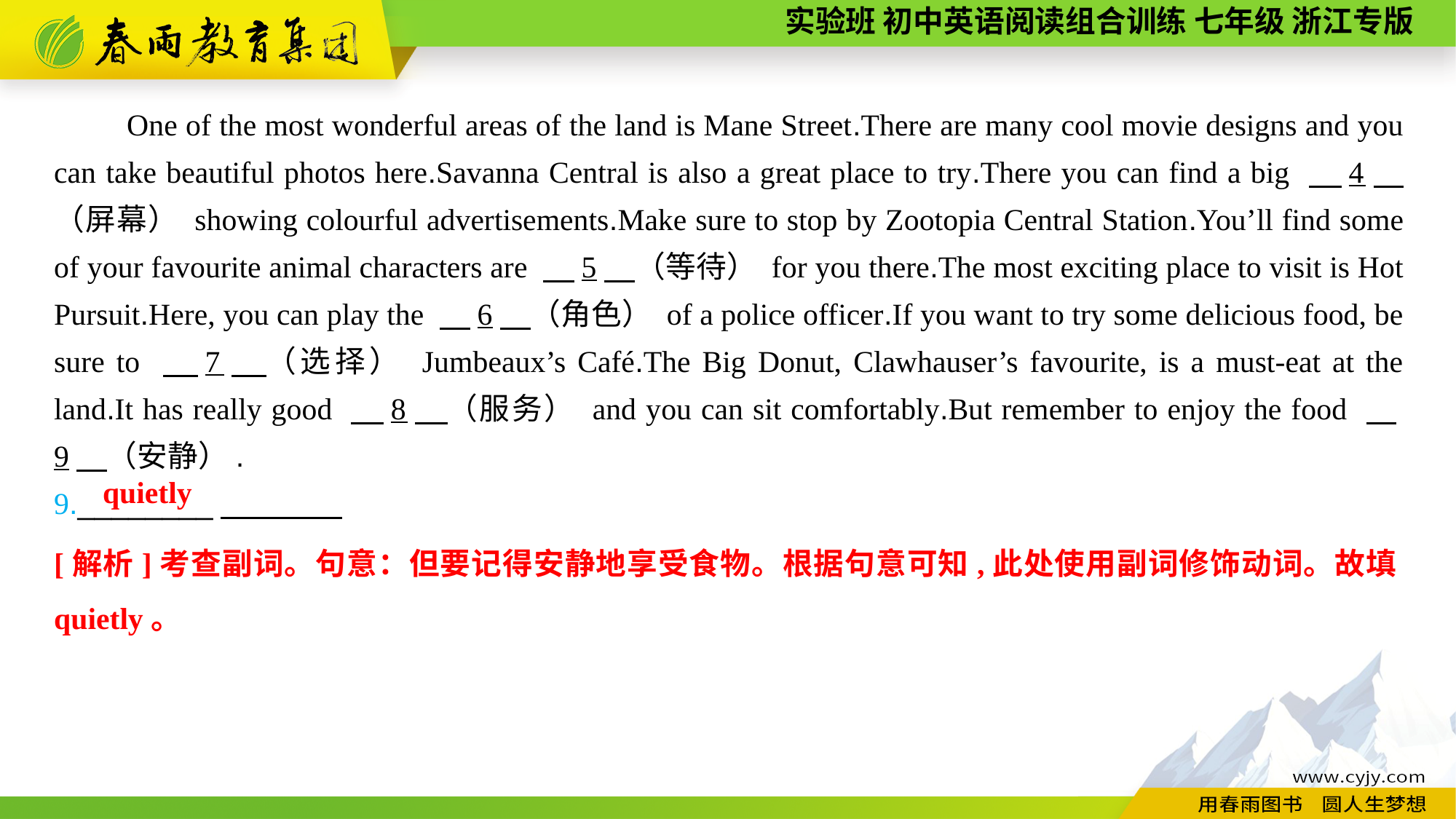

One of the most wonderful areas of the land is Mane Street.There are many cool movie designs and you can take beautiful photos here.Savanna Central is also a great place to try.There you can find a big 　4　（屏幕） showing colourful advertisements.Make sure to stop by Zootopia Central Station.You’ll find some of your favourite animal characters are 　5　（等待） for you there.The most exciting place to visit is Hot Pursuit.Here, you can play the 　6　（角色） of a police officer.If you want to try some delicious food, be sure to 　7　（选择） Jumbeaux’s Café.The Big Donut, Clawhauser’s favourite, is a must-eat at the land.It has really good 　8　（服务） and you can sit comfortably.But remember to enjoy the food 　9　（安静）.
9.________
quietly
[解析]考查副词。句意：但要记得安静地享受食物。根据句意可知,此处使用副词修饰动词。故填quietly。